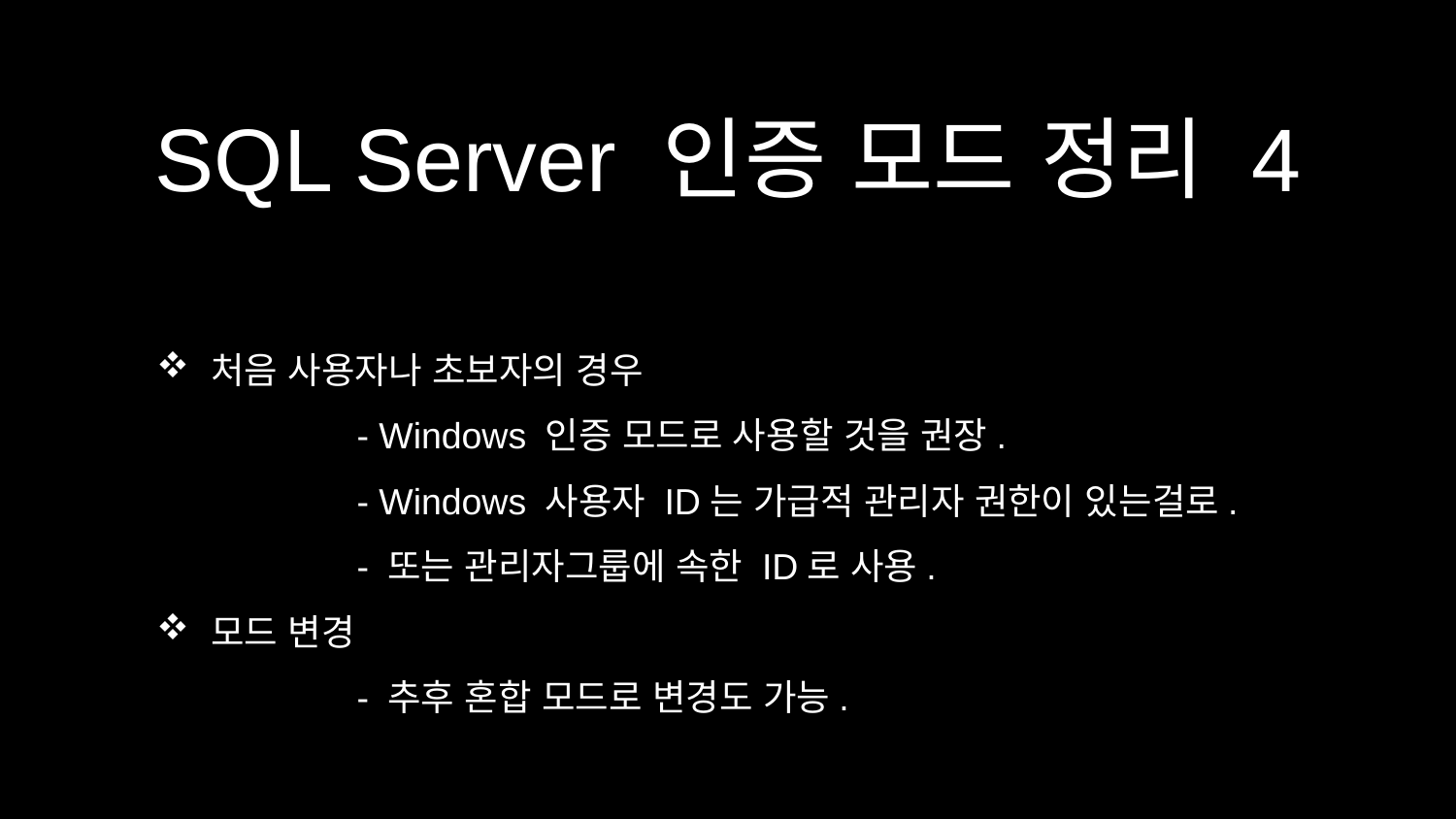

# SQL Server 인증 모드 정리 4
처음 사용자나 초보자의 경우
	- Windows 인증 모드로 사용할 것을 권장.
	- Windows 사용자 ID는 가급적 관리자 권한이 있는걸로.
	- 또는 관리자그룹에 속한 ID로 사용.
모드 변경
	- 추후 혼합 모드로 변경도 가능.